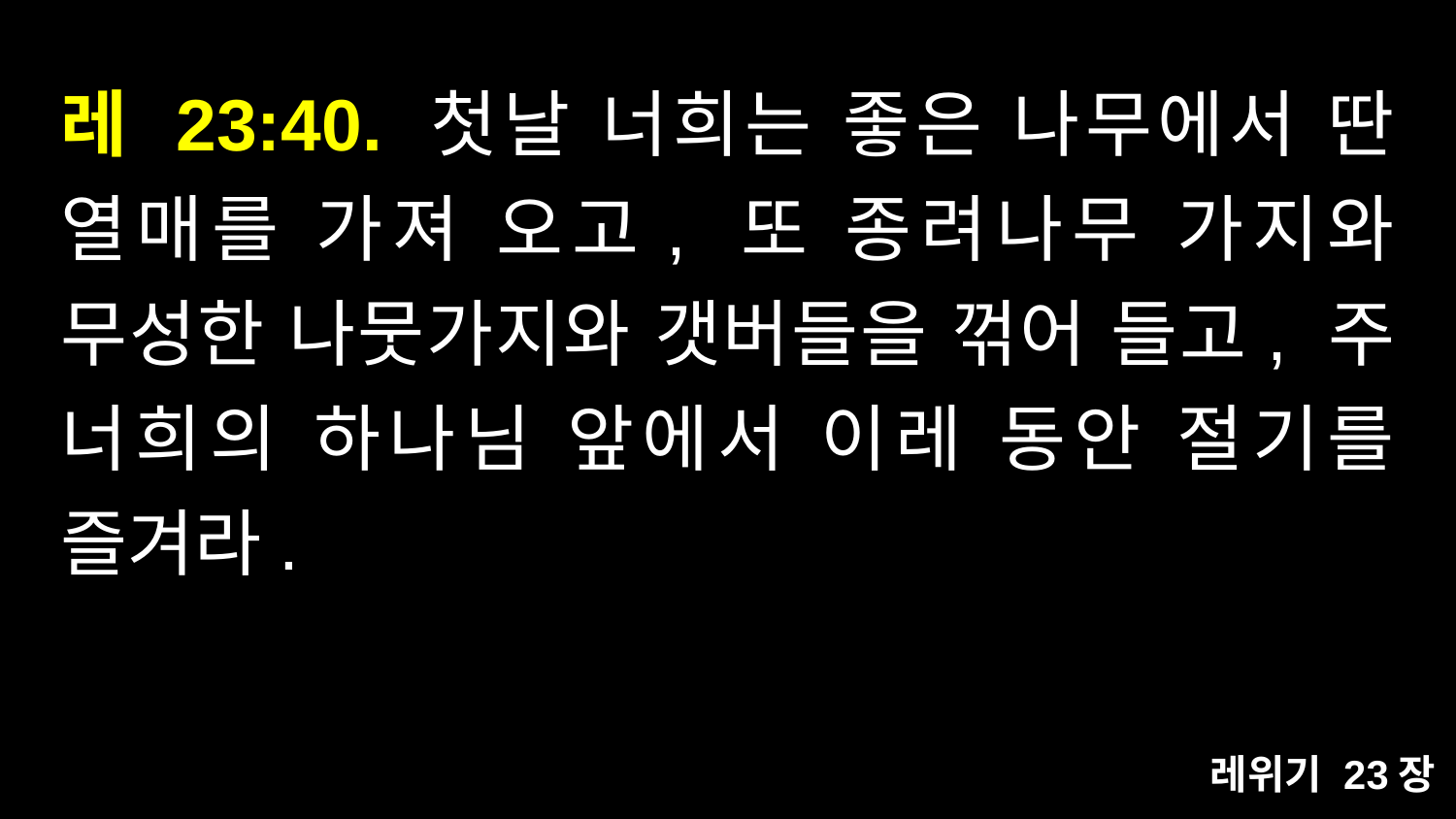

# 레 23:40. 첫날 너희는 좋은 나무에서 딴 열매를 가져 오고, 또 종려나무 가지와 무성한 나뭇가지와 갯버들을 꺾어 들고, 주 너희의 하나님 앞에서 이레 동안 절기를 즐겨라.
레위기 23장